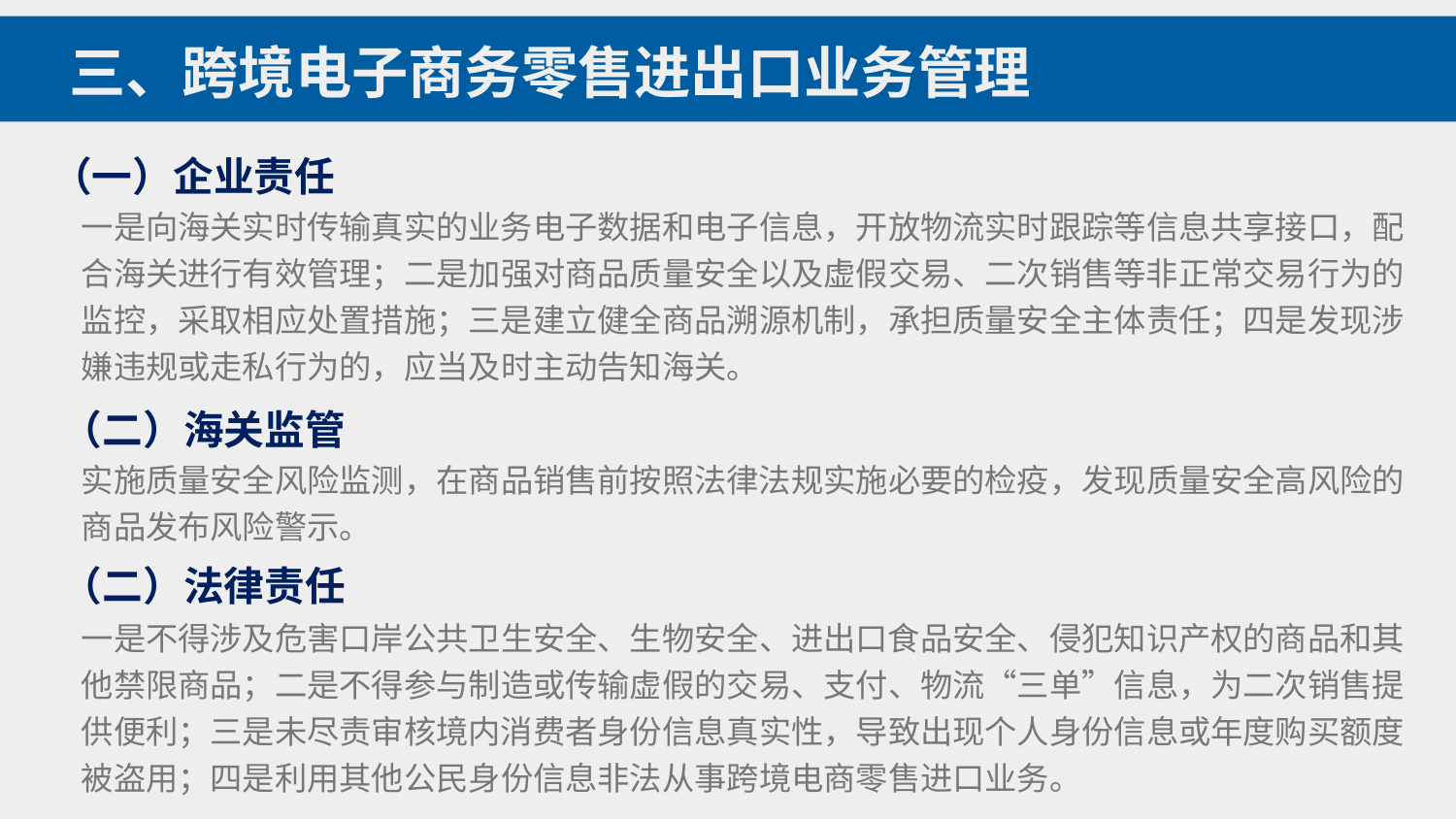

三、跨境电子商务零售进出口业务管理
（一）企业责任
一是向海关实时传输真实的业务电子数据和电子信息，开放物流实时跟踪等信息共享接口，配合海关进行有效管理；二是加强对商品质量安全以及虚假交易、二次销售等非正常交易行为的监控，采取相应处置措施；三是建立健全商品溯源机制，承担质量安全主体责任；四是发现涉嫌违规或走私行为的，应当及时主动告知海关。
（二）海关监管
实施质量安全风险监测，在商品销售前按照法律法规实施必要的检疫，发现质量安全高风险的商品发布风险警示。
（二）法律责任
一是不得涉及危害口岸公共卫生安全、生物安全、进出口食品安全、侵犯知识产权的商品和其他禁限商品；二是不得参与制造或传输虚假的交易、支付、物流“三单”信息，为二次销售提供便利；三是未尽责审核境内消费者身份信息真实性，导致出现个人身份信息或年度购买额度被盗用；四是利用其他公民身份信息非法从事跨境电商零售进口业务。